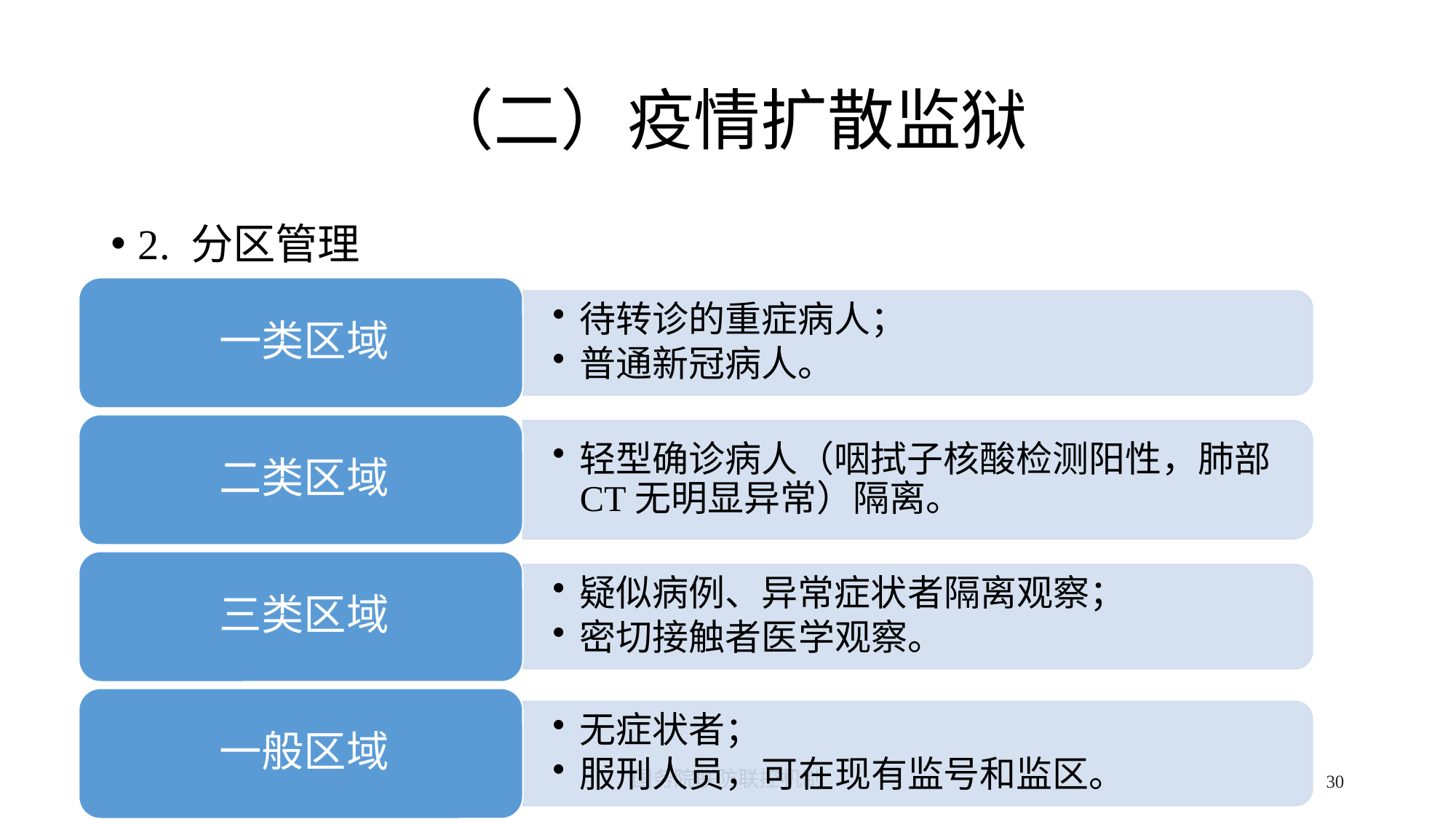

# （二）疫情扩散监狱
2. 分区管理
待转诊的重症病人；
普通新冠病人。
一类区域
轻型确诊病人（咽拭子核酸检测阳性，肺部CT无明显异常）隔离。
二类区域
疑似病例、异常症状者隔离观察；
密切接触者医学观察。
三类区域
无症状者；
服刑人员，可在现有监号和监区。
一般区域
2/24/2020
国务院联防联控机制
30